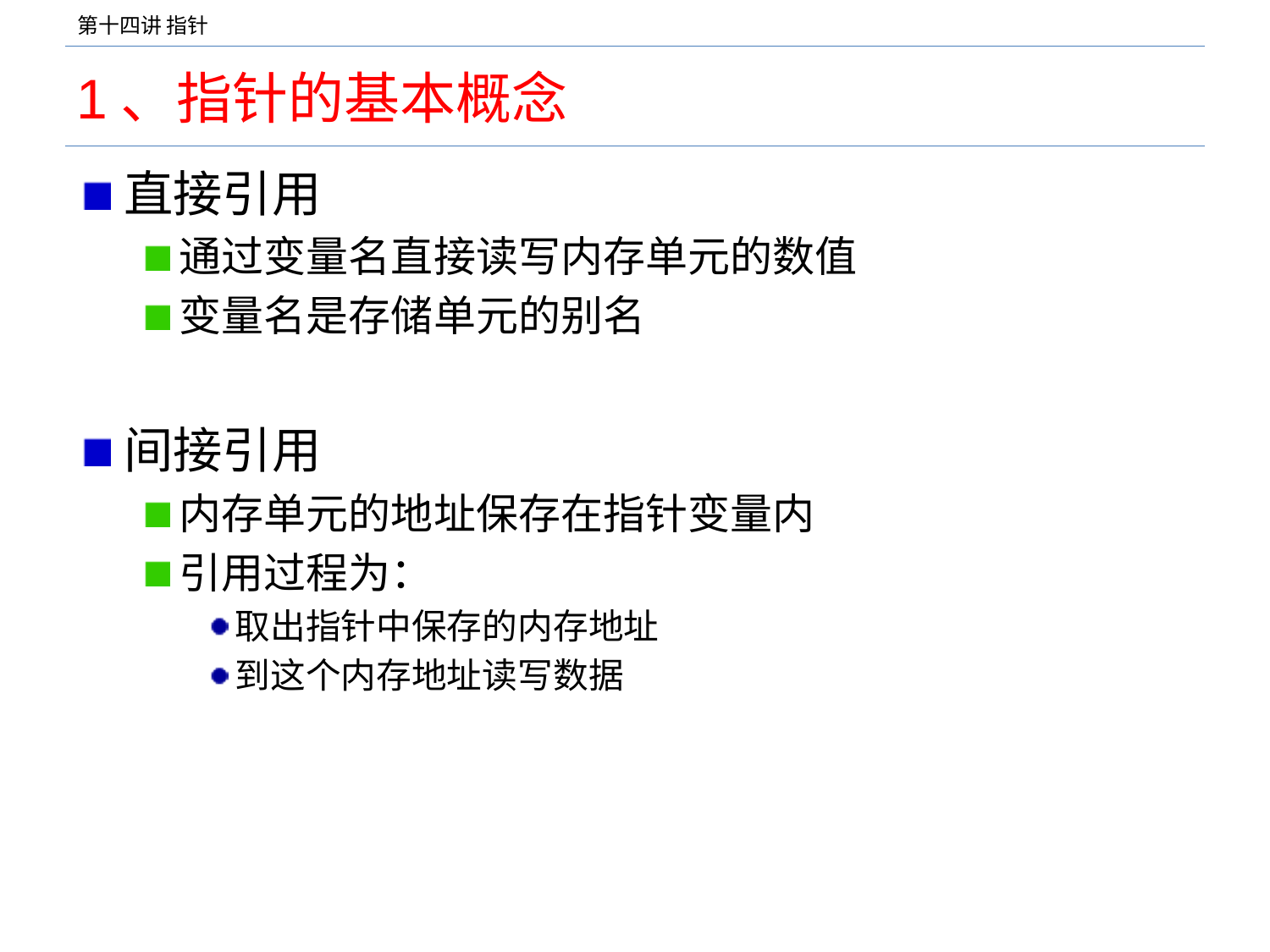

# 1、指针的基本概念
直接引用
通过变量名直接读写内存单元的数值
变量名是存储单元的别名

间接引用
内存单元的地址保存在指针变量内
引用过程为：
取出指针中保存的内存地址
到这个内存地址读写数据